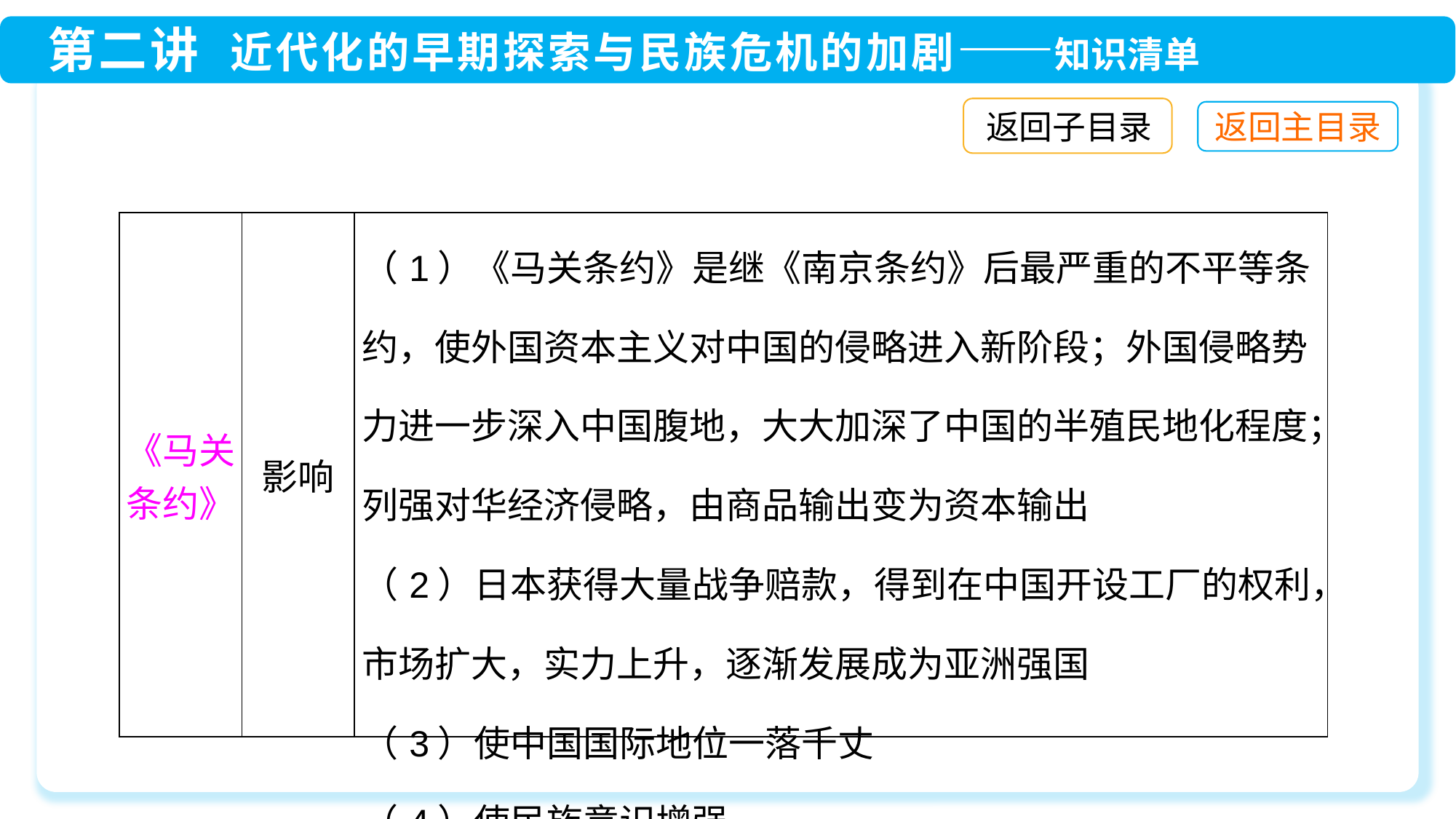

返回子目录
| 《马关 条约》 | 影响 | （1）《马关条约》是继《南京条约》后最严重的不平等条约，使外国资本主义对中国的侵略进入新阶段；外国侵略势力进一步深入中国腹地，大大加深了中国的半殖民地化程度；列强对华经济侵略，由商品输出变为资本输出 （2）日本获得大量战争赔款，得到在中国开设工厂的权利，市场扩大，实力上升，逐渐发展成为亚洲强国 （3）使中国国际地位一落千丈 （4）使民族意识增强 |
| --- | --- | --- |